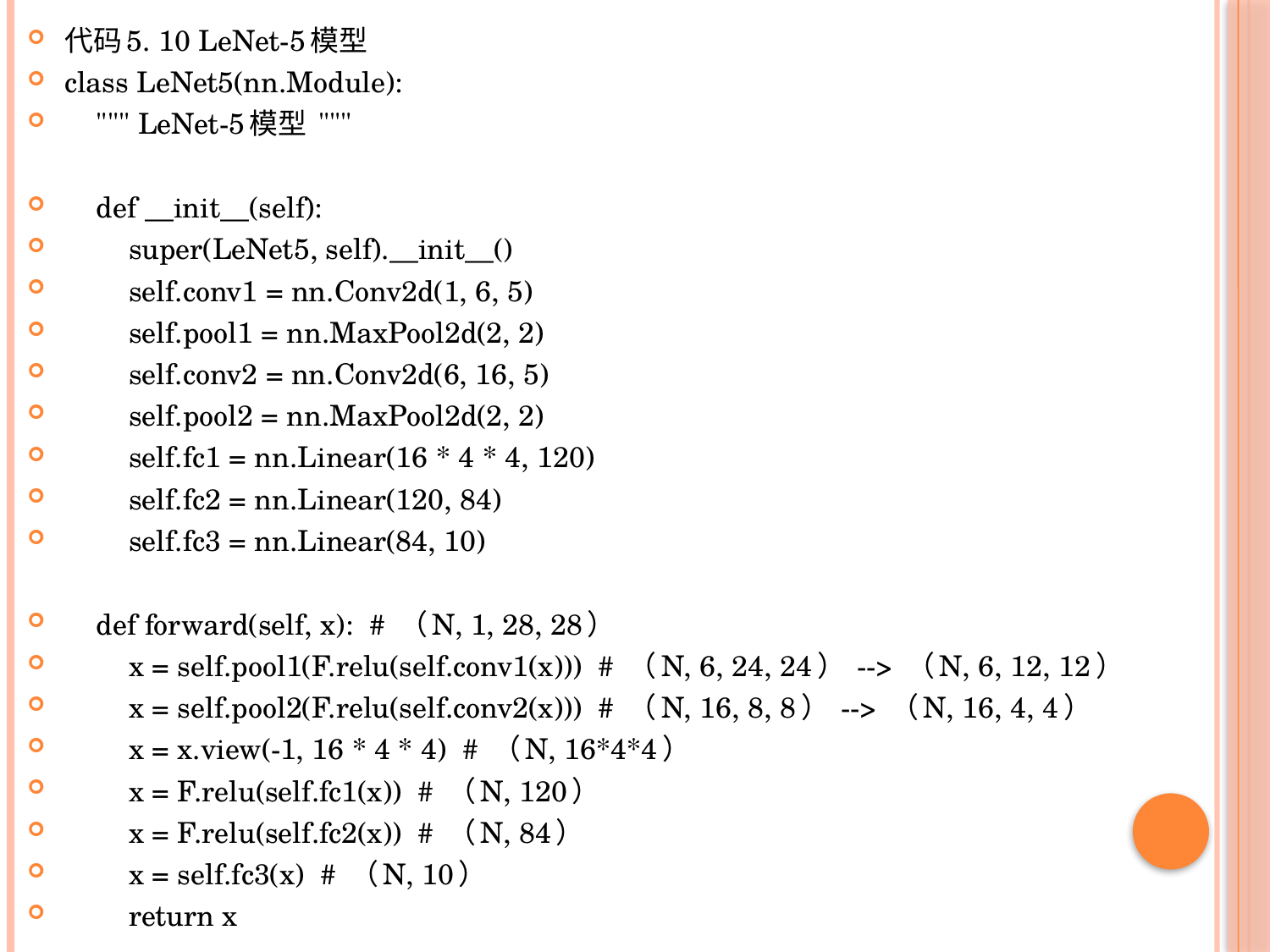

代码5. 10 LeNet-5模型
class LeNet5(nn.Module):
    """ LeNet-5模型 """

    def __init__(self):
        super(LeNet5, self).__init__()
        self.conv1 = nn.Conv2d(1, 6, 5)
        self.pool1 = nn.MaxPool2d(2, 2)
        self.conv2 = nn.Conv2d(6, 16, 5)
        self.pool2 = nn.MaxPool2d(2, 2)
        self.fc1 = nn.Linear(16 * 4 * 4, 120)
        self.fc2 = nn.Linear(120, 84)
        self.fc3 = nn.Linear(84, 10)

    def forward(self, x):  # （N, 1, 28, 28）
        x = self.pool1(F.relu(self.conv1(x)))  # （N, 6, 24, 24） --> （N, 6, 12, 12）
        x = self.pool2(F.relu(self.conv2(x)))  # （N, 16, 8, 8） --> （N, 16, 4, 4）
        x = x.view(-1, 16 * 4 * 4)  # （N, 16*4*4）
        x = F.relu(self.fc1(x))  # （N, 120）
        x = F.relu(self.fc2(x))  # （N, 84）
        x = self.fc3(x)  # （N, 10）
        return x